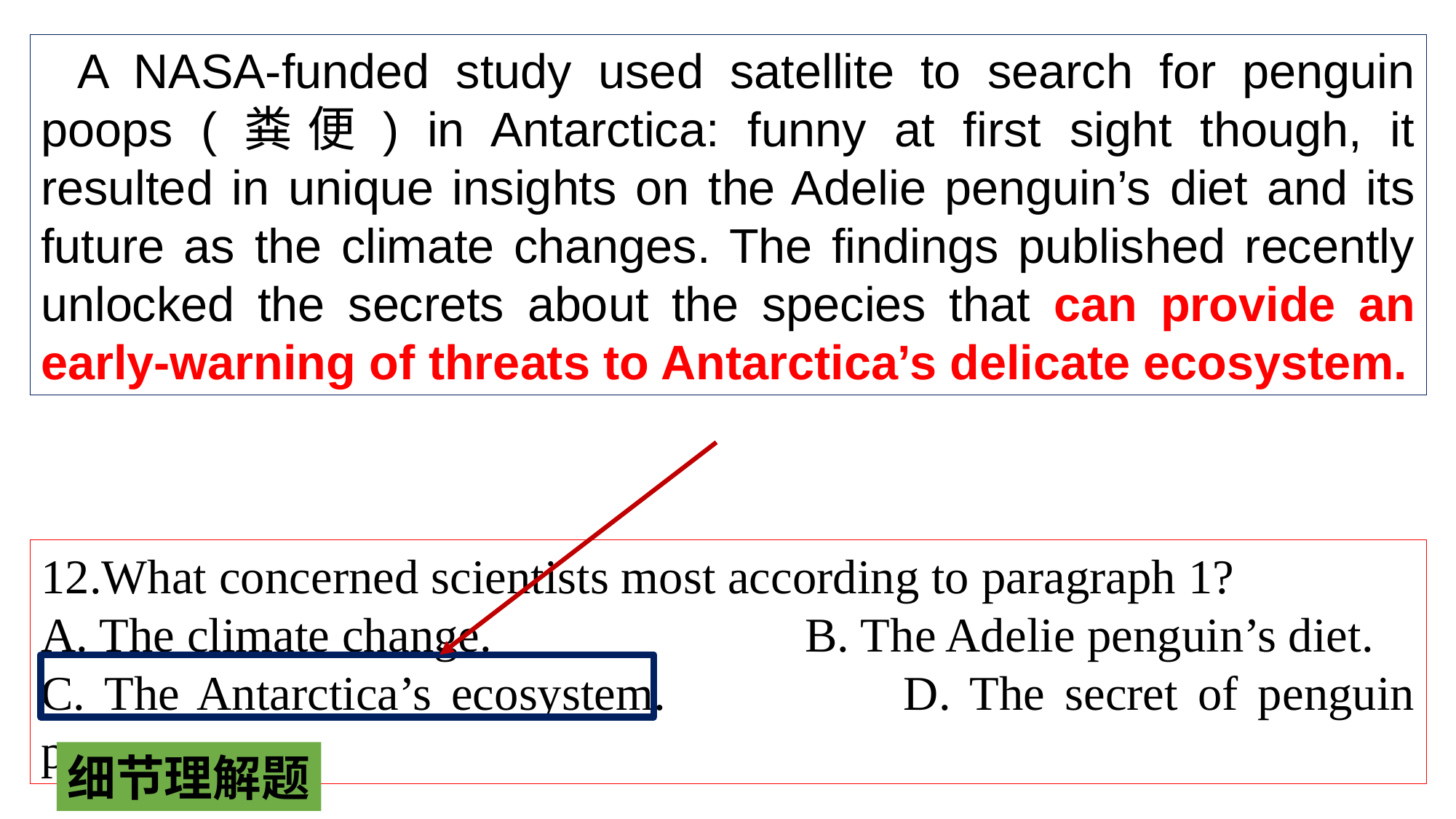

A NASA-funded study used satellite to search for penguin poops (粪便) in Antarctica: funny at first sight though, it resulted in unique insights on the Adelie penguin’s diet and its future as the climate changes. The findings published recently unlocked the secrets about the species that can provide an early-warning of threats to Antarctica’s delicate ecosystem.

12.What concerned scientists most according to paragraph 1?
A. The climate change.                  	B. The Adelie penguin’s diet.
C. The Antarctica’s ecosystem.          	D. The secret of penguin poops.

细节理解题